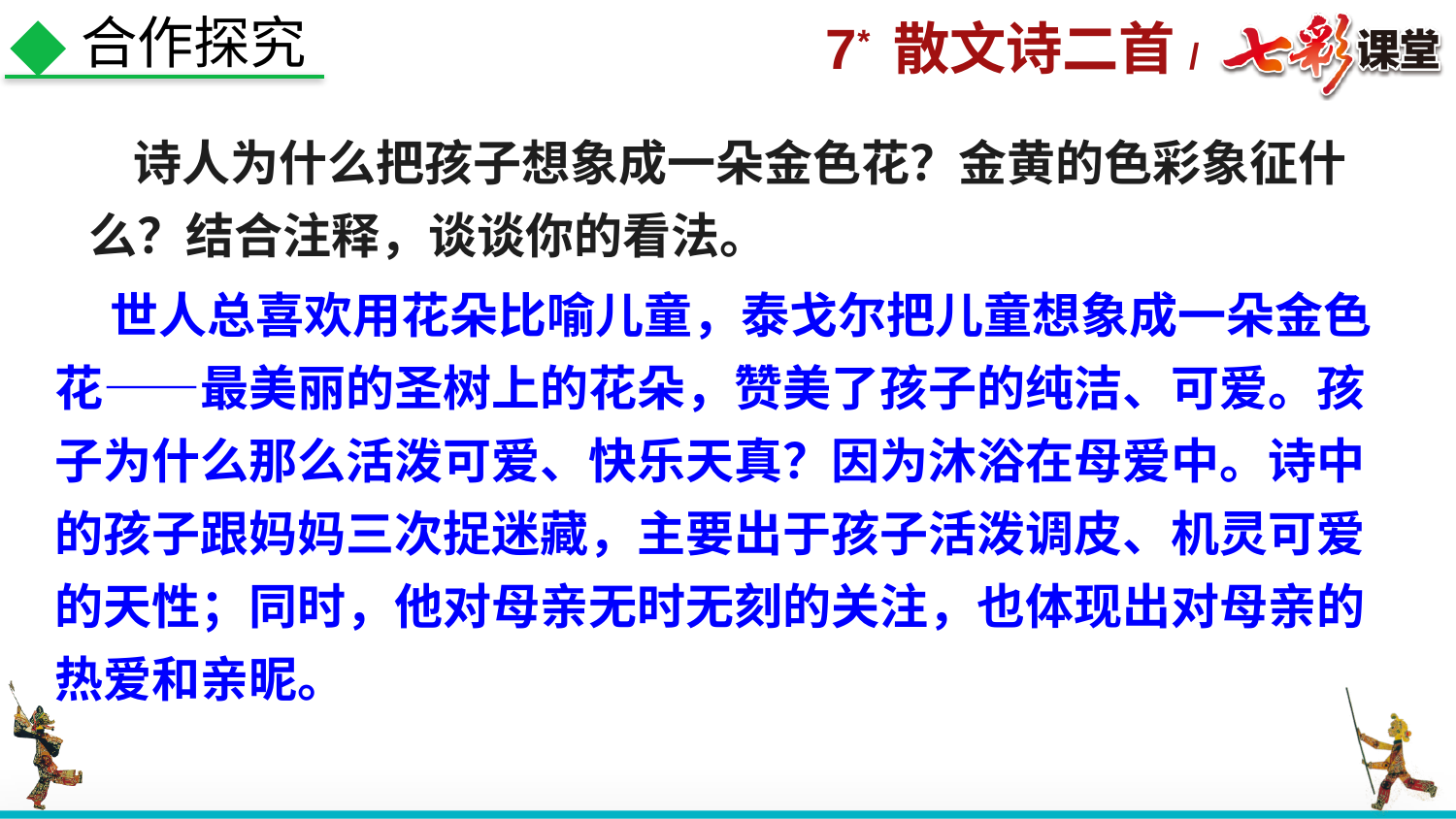

合作探究

   诗人为什么把孩子想象成一朵金色花？金黄的色彩象征什么？结合注释，谈谈你的看法。
    世人总喜欢用花朵比喻儿童，泰戈尔把儿童想象成一朵金色花——最美丽的圣树上的花朵，赞美了孩子的纯洁、可爱。孩子为什么那么活泼可爱、快乐天真？因为沐浴在母爱中。诗中的孩子跟妈妈三次捉迷藏，主要出于孩子活泼调皮、机灵可爱的天性；同时，他对母亲无时无刻的关注，也体现出对母亲的热爱和亲昵。